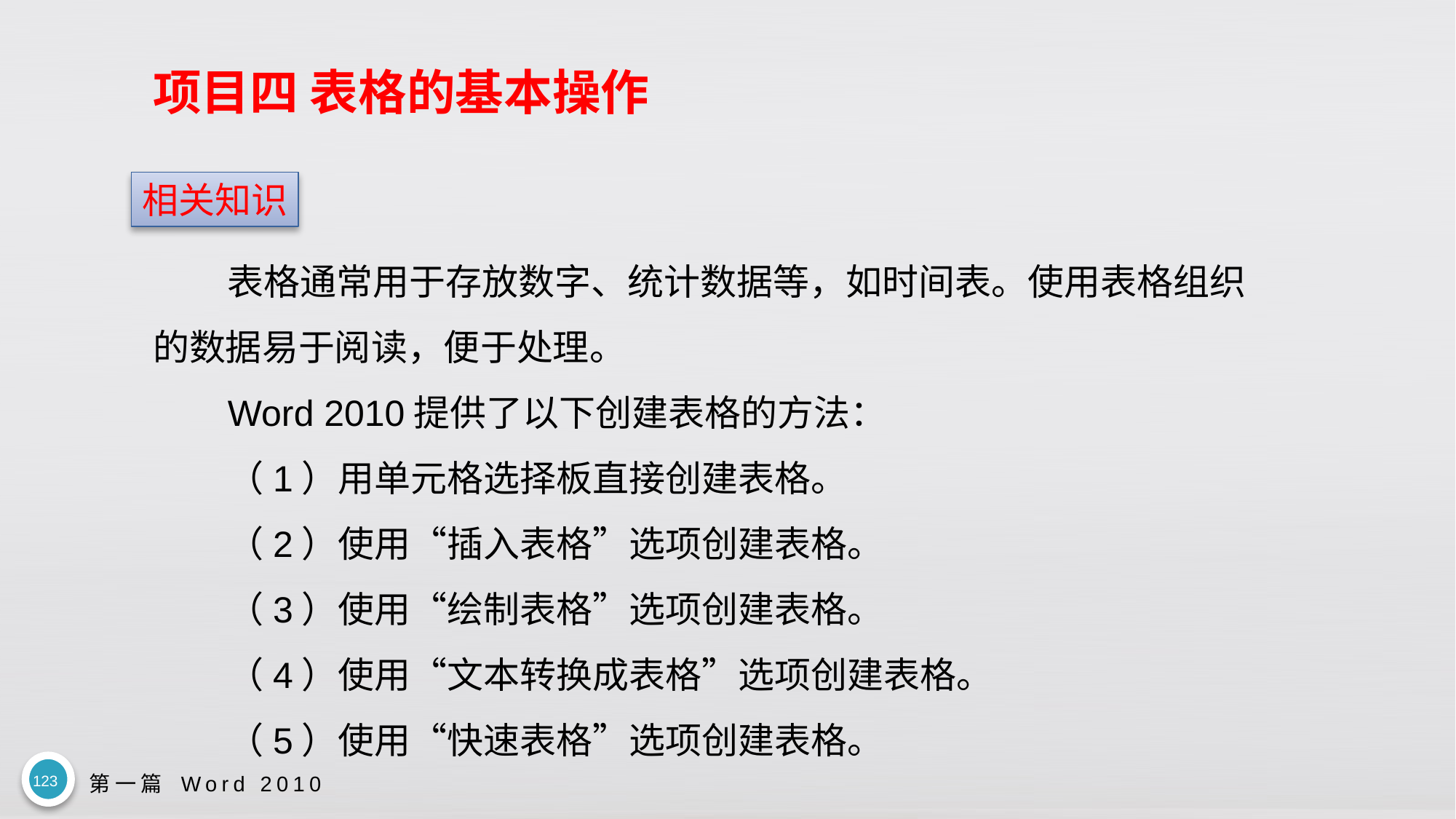

# 项目四 表格的基本操作
相关知识
表格通常用于存放数字、统计数据等，如时间表。使用表格组织的数据易于阅读，便于处理。
Word 2010提供了以下创建表格的方法：
（1）用单元格选择板直接创建表格。
（2）使用“插入表格”选项创建表格。
（3）使用“绘制表格”选项创建表格。
（4）使用“文本转换成表格”选项创建表格。
（5）使用“快速表格”选项创建表格。
123